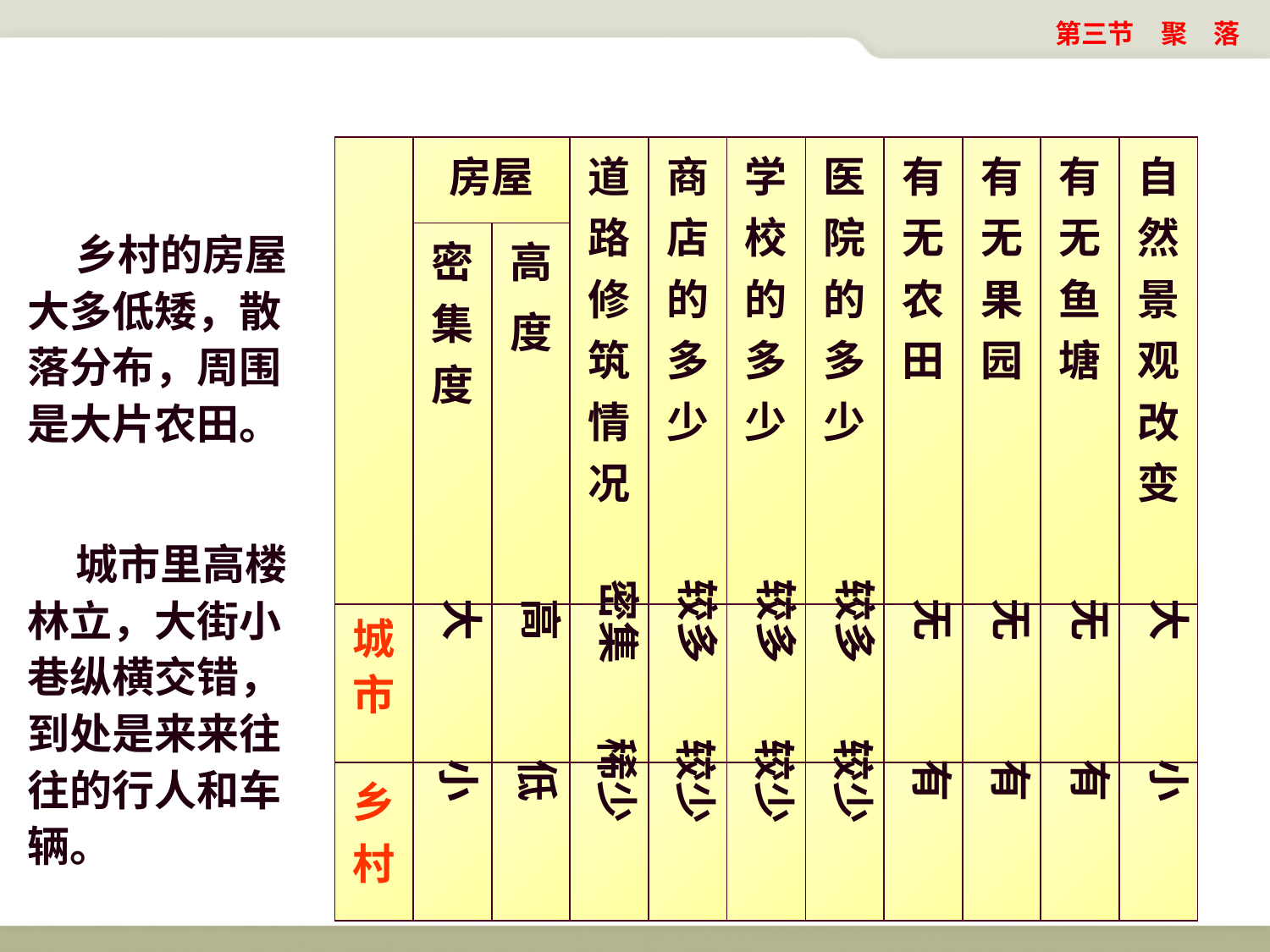

第三节　聚　落
|  | 房屋 |  | 道路修筑情况 | 商店的多少 | 学校的多少 | 医院的多少 | 有无农田 | 有无果园 | 有无鱼塘 | 自然景观改变 |
| --- | --- | --- | --- | --- | --- | --- | --- | --- | --- | --- |
|  | 密集度 | 高 度 |  |  |  |  |  |  |  |  |
| 城市 |  |  |  |  |  |  |  |  |  |  |
| 乡村 |  |  |  |  |  |  |  |  |  |  |
    乡村的房屋大多低矮，散落分布，周围是大片农田。
    城市里高楼林立，大街小巷纵横交错，到处是来来往往的行人和车辆。
密集
较多
较多
较多
无
无
无
大
大
高
稀少
较少
较少
较少
小
低
有
有
有
小